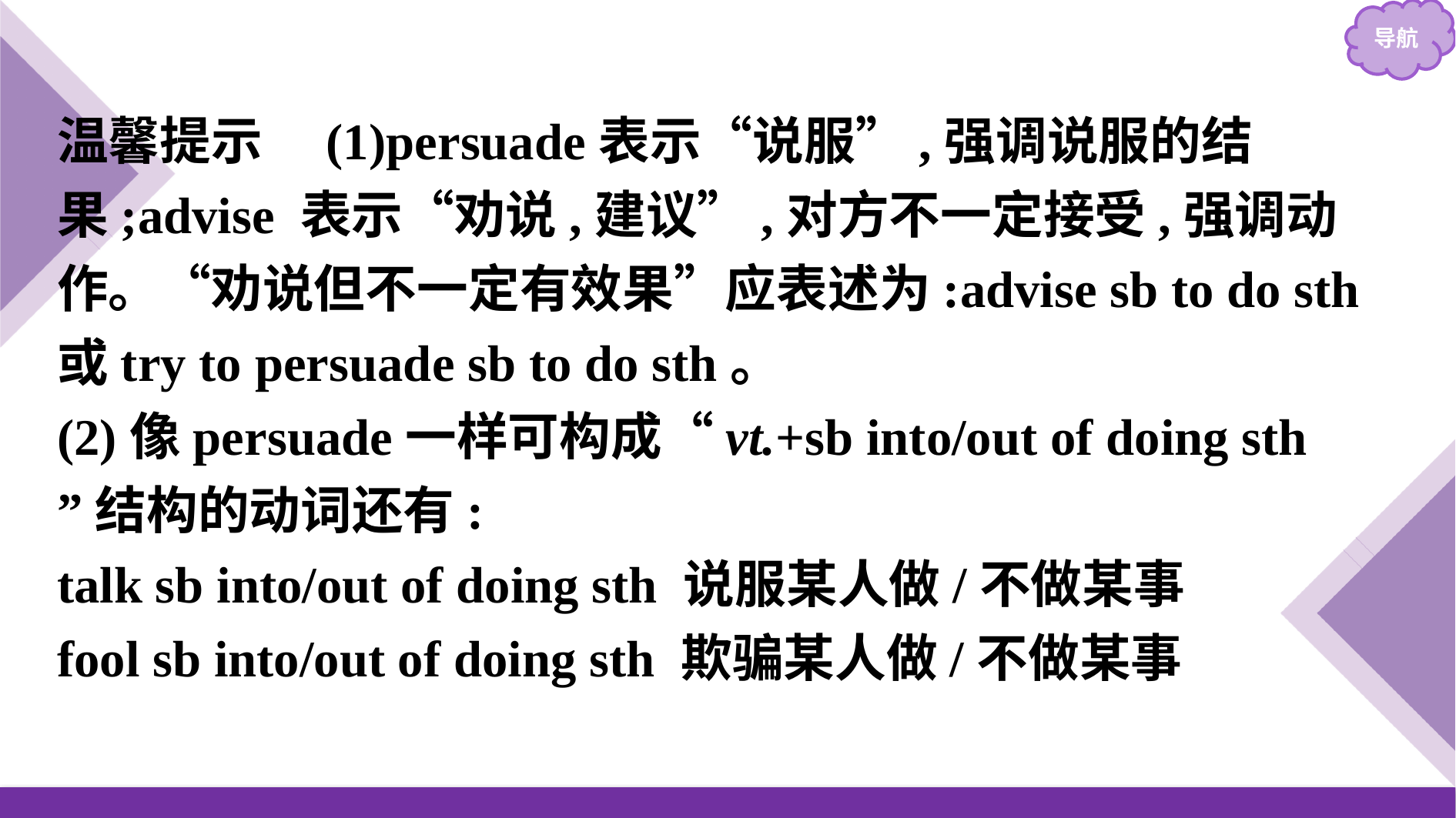

温馨提示　(1)persuade表示“说服”,强调说服的结果;advise 表示“劝说,建议”,对方不一定接受,强调动作。“劝说但不一定有效果”应表述为:advise sb to do sth或try to persuade sb to do sth。
(2)像persuade一样可构成“vt.+sb into/out of doing sth ”结构的动词还有:
talk sb into/out of doing sth 说服某人做/不做某事
fool sb into/out of doing sth 欺骗某人做/不做某事